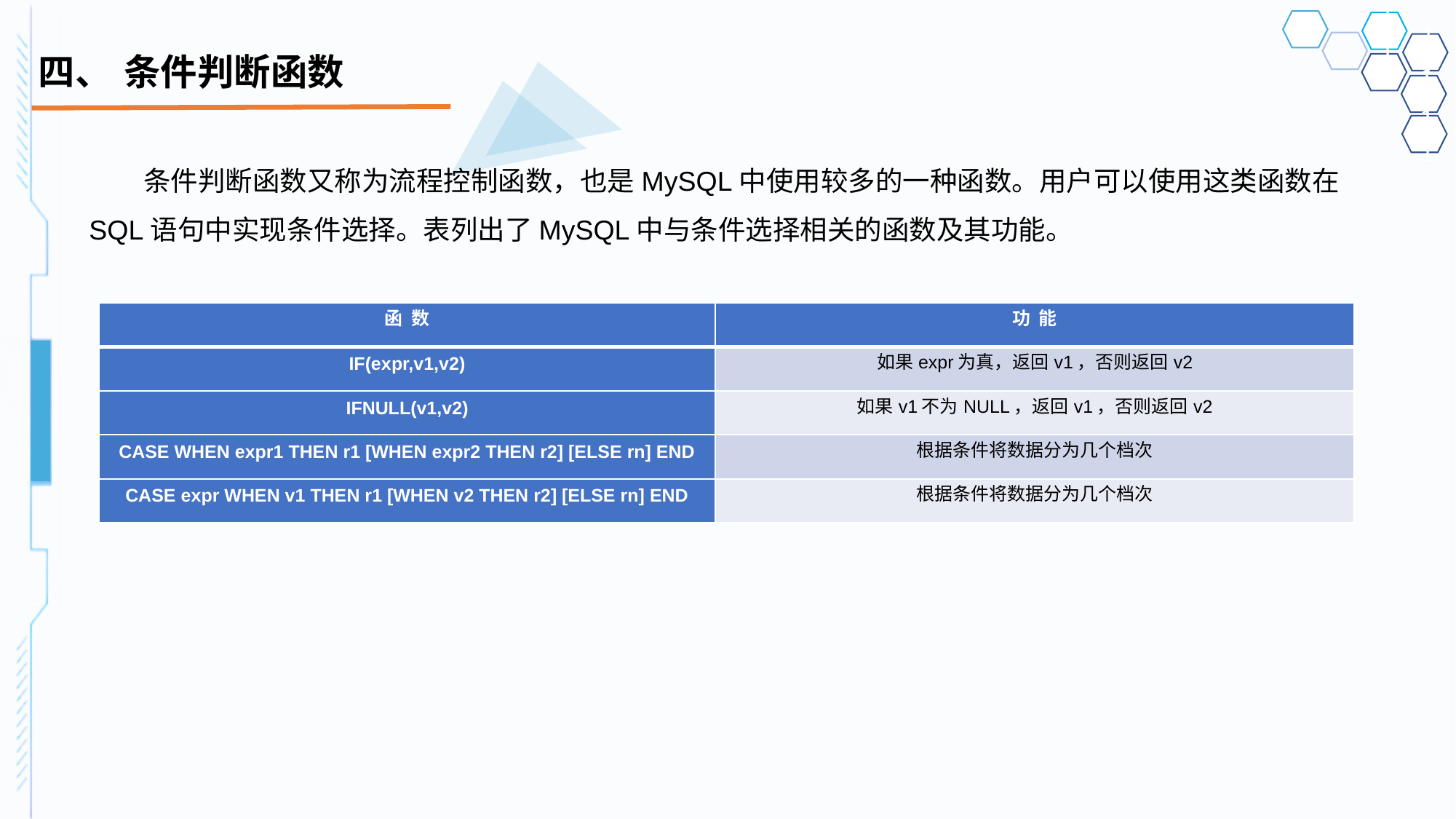

# 四、	条件判断函数

条件判断函数又称为流程控制函数，也是MySQL中使用较多的一种函数。用户可以使用这类函数在SQL语句中实现条件选择。表列出了MySQL中与条件选择相关的函数及其功能。
| 函 数 | 功 能 |
| --- | --- |
| IF(expr,v1,v2) | 如果expr为真，返回v1，否则返回v2 |
| IFNULL(v1,v2) | 如果v1不为NULL，返回v1，否则返回v2 |
| CASE WHEN expr1 THEN r1 [WHEN expr2 THEN r2] [ELSE rn] END | 根据条件将数据分为几个档次 |
| CASE expr WHEN v1 THEN r1 [WHEN v2 THEN r2] [ELSE rn] END | 根据条件将数据分为几个档次 |